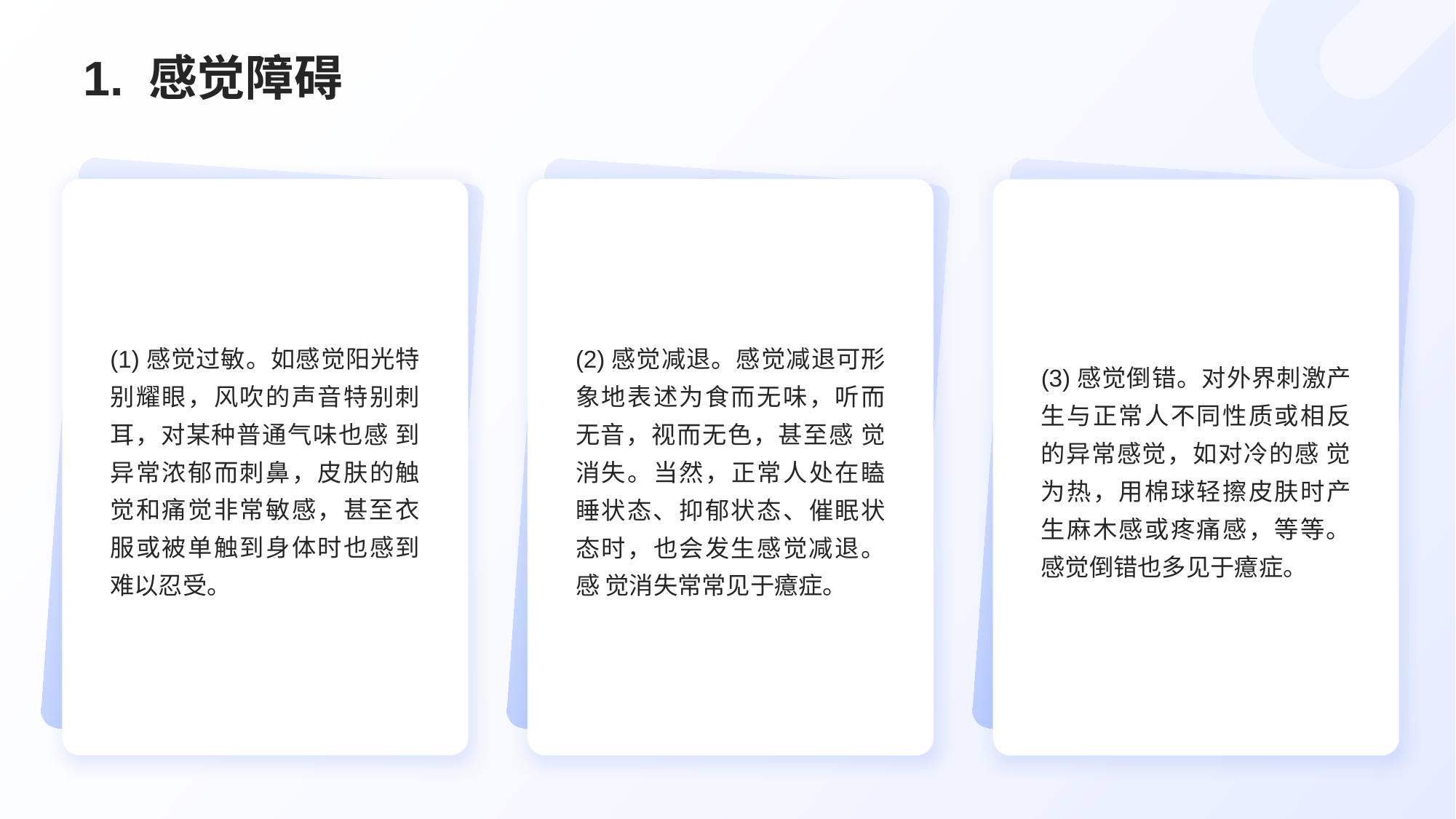

# 1. 感觉障碍

(1)感觉过敏。如感觉阳光特别耀眼，风吹的声音特别刺耳，对某种普通气味也感 到异常浓郁而刺鼻，皮肤的触觉和痛觉非常敏感，甚至衣服或被单触到身体时也感到难以忍受。

(2)感觉减退。感觉减退可形象地表述为食而无味，听而无音，视而无色，甚至感 觉消失。当然，正常人处在瞌睡状态、抑郁状态、催眠状态时，也会发生感觉减退。感 觉消失常常见于癔症。

(3)感觉倒错。对外界刺激产生与正常人不同性质或相反的异常感觉，如对冷的感 觉为热，用棉球轻擦皮肤时产生麻木感或疼痛感，等等。感觉倒错也多见于癔症。